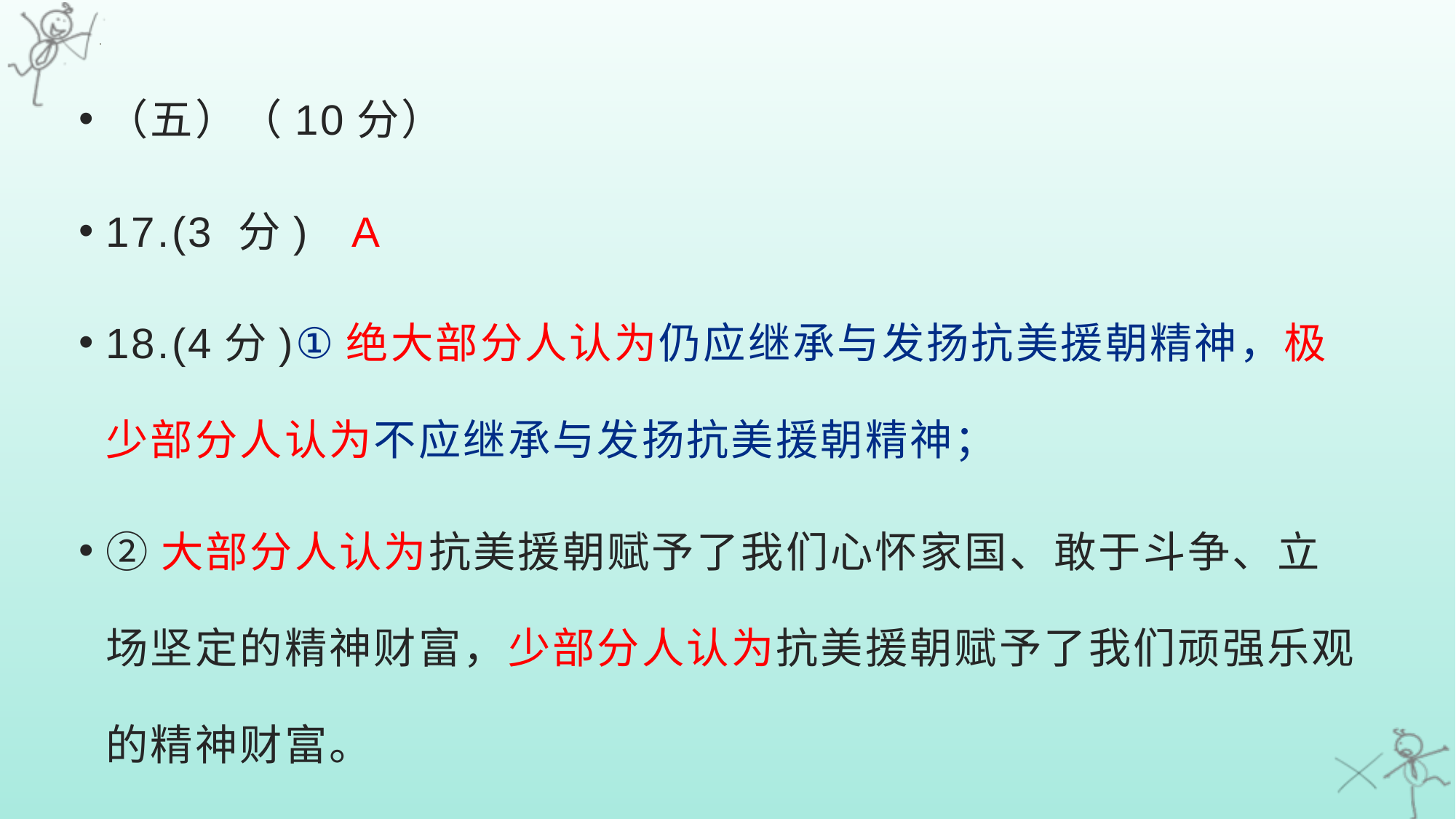

（五）（10分）
17.(3 分)   A
18.(4分)①绝大部分人认为仍应继承与发扬抗美援朝精神，极少部分人认为不应继承与发扬抗美援朝精神；
②大部分人认为抗美援朝赋予了我们心怀家国、敢于斗争、立场坚定的精神财富，少部分人认为抗美援朝赋予了我们顽强乐观的精神财富。